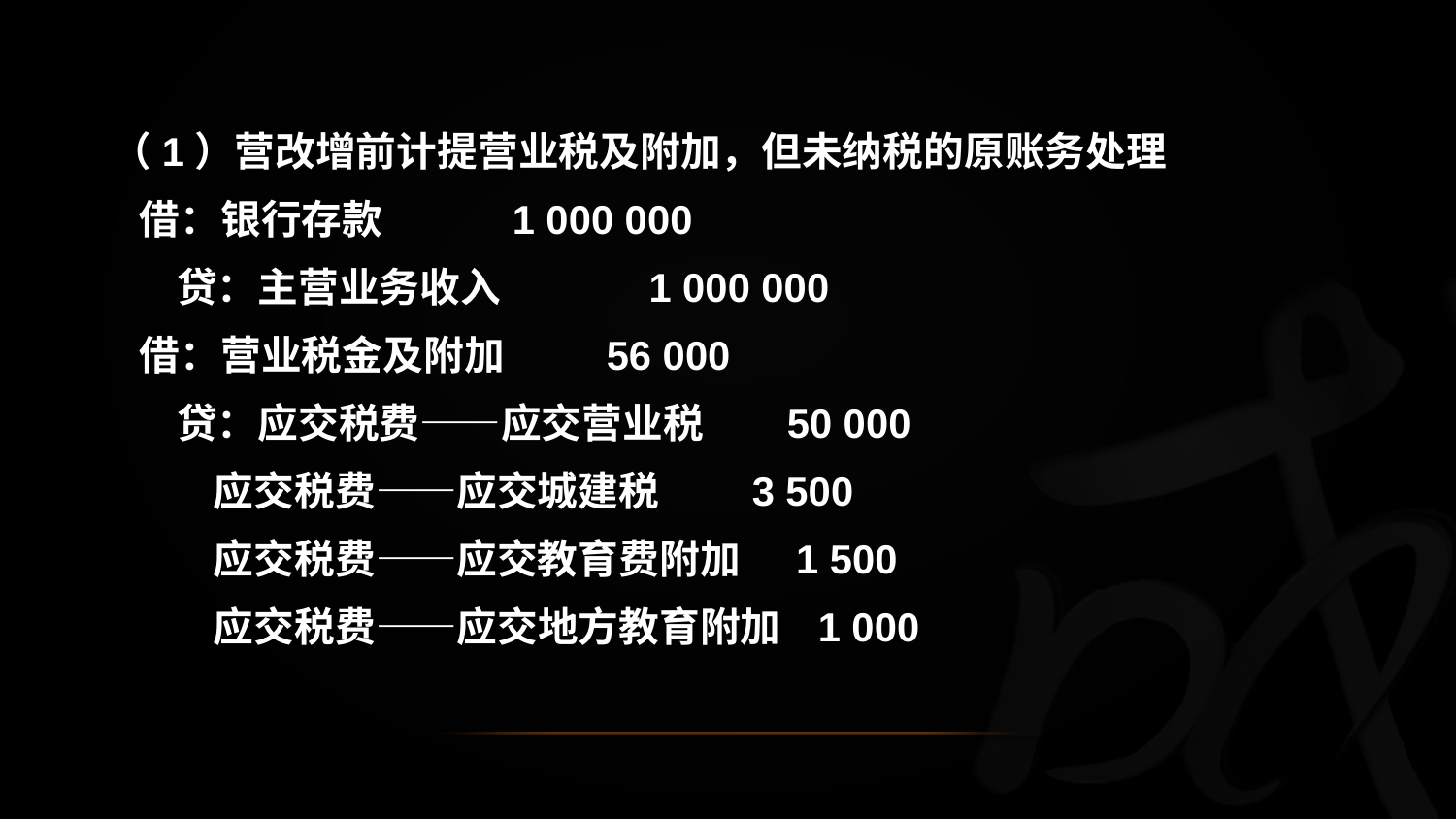

（1）营改增前计提营业税及附加，但未纳税的原账务处理
  借：银行存款             1 000 000
      贷：主营业务收入               1 000 000
  借：营业税金及附加          56 000
      贷：应交税费——应交营业税        50 000
          应交税费——应交城建税         3 500
          应交税费——应交教育费附加     1 500
          应交税费——应交地方教育附加   1 000